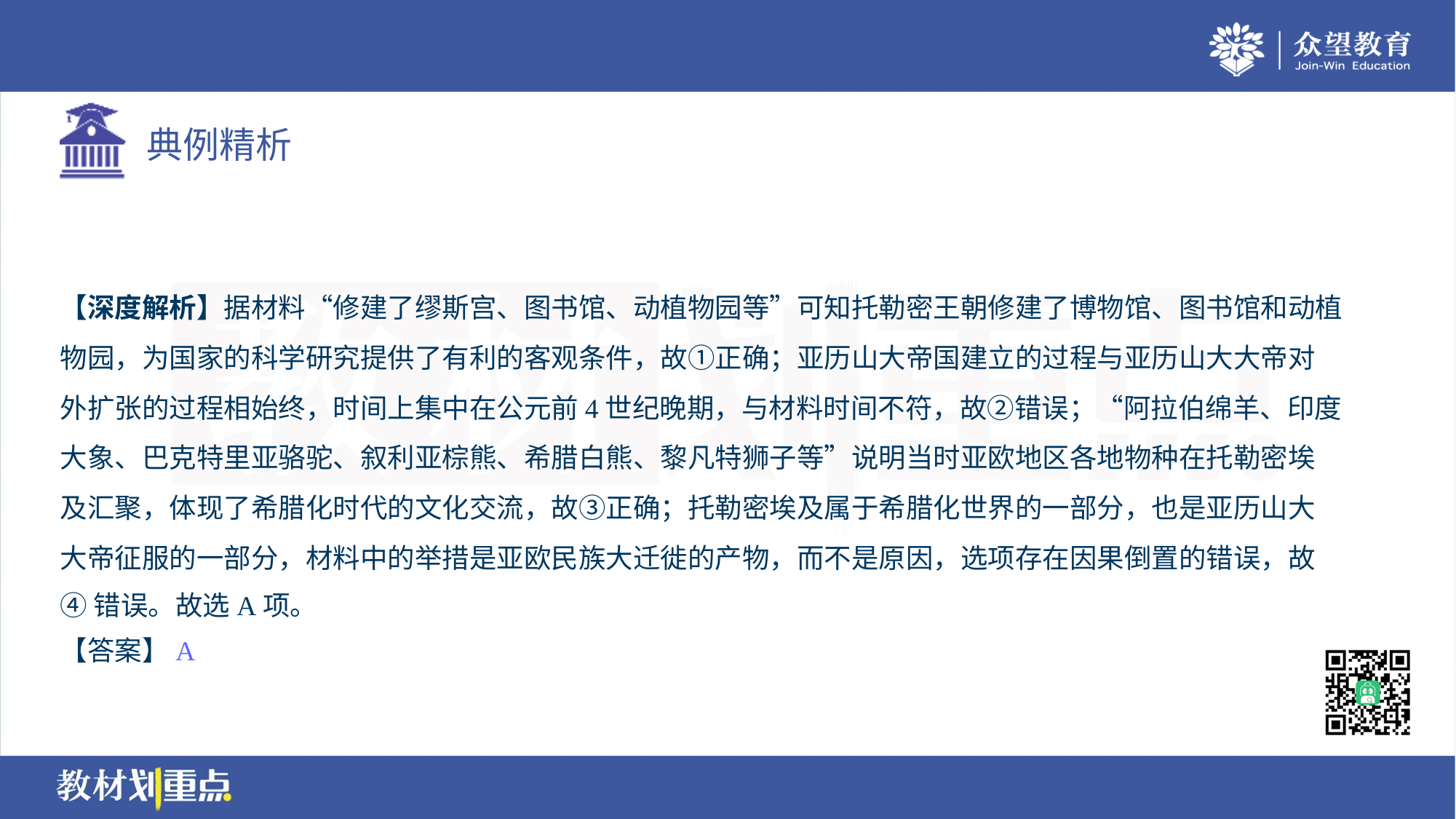

【深度解析】据材料“修建了缪斯宫、图书馆、动植物园等”可知托勒密王朝修建了博物馆、图书馆和动植
物园，为国家的科学研究提供了有利的客观条件，故①正确；亚历山大帝国建立的过程与亚历山大大帝对
外扩张的过程相始终，时间上集中在公元前4世纪晚期，与材料时间不符，故②错误；“阿拉伯绵羊、印度
大象、巴克特里亚骆驼、叙利亚棕熊、希腊白熊、黎凡特狮子等”说明当时亚欧地区各地物种在托勒密埃
及汇聚，体现了希腊化时代的文化交流，故③正确；托勒密埃及属于希腊化世界的一部分，也是亚历山大
大帝征服的一部分，材料中的举措是亚欧民族大迁徙的产物，而不是原因，选项存在因果倒置的错误，故
④错误。故选A项。
【答案】A